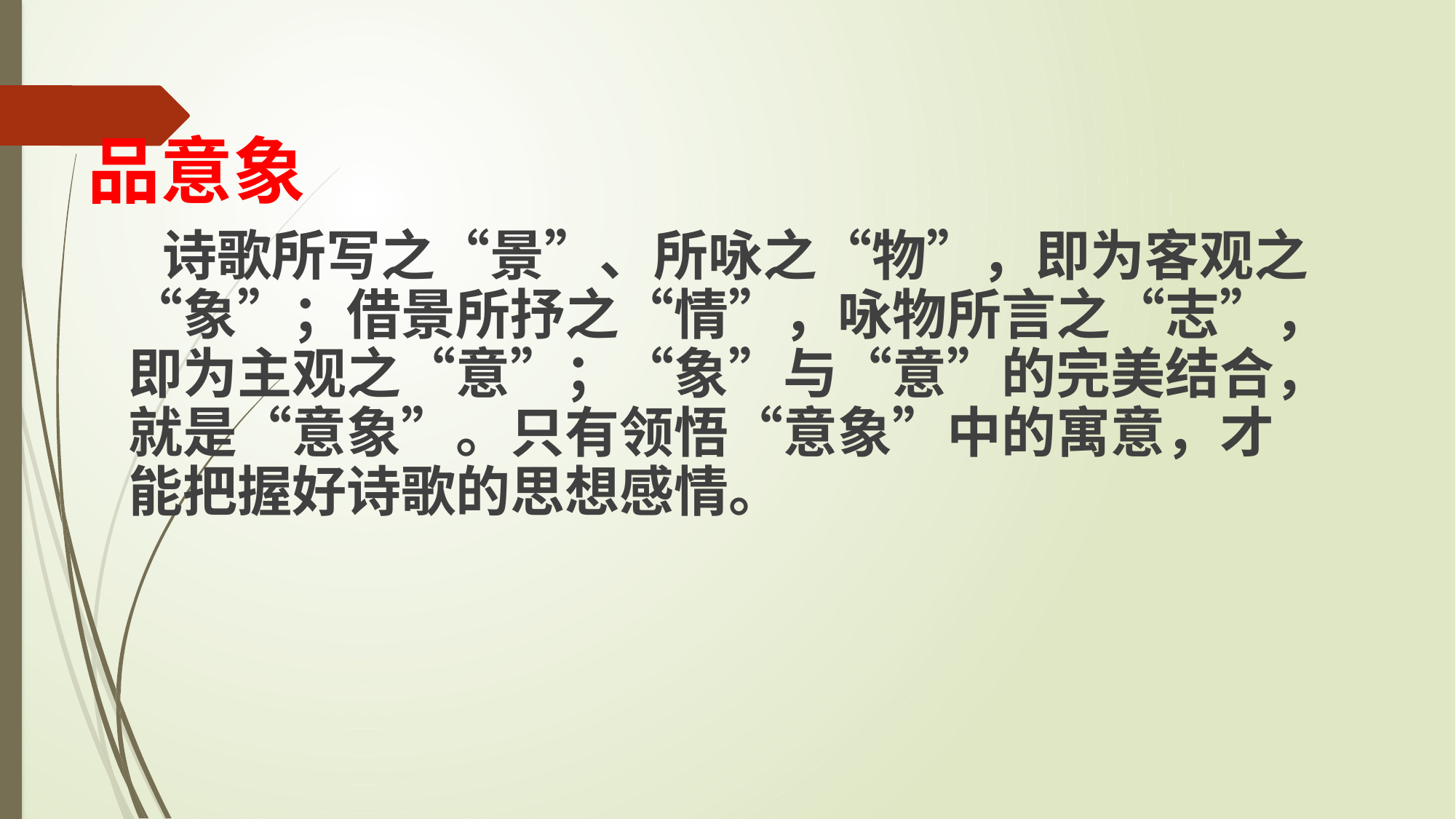

品意象
     诗歌所写之“景”、所咏之“物”，即为客观之“象”；借景所抒之“情”，咏物所言之“志”，即为主观之“意”；“象”与“意”的完美结合，就是“意象”。只有领悟“意象”中的寓意，才能把握好诗歌的思想感情。